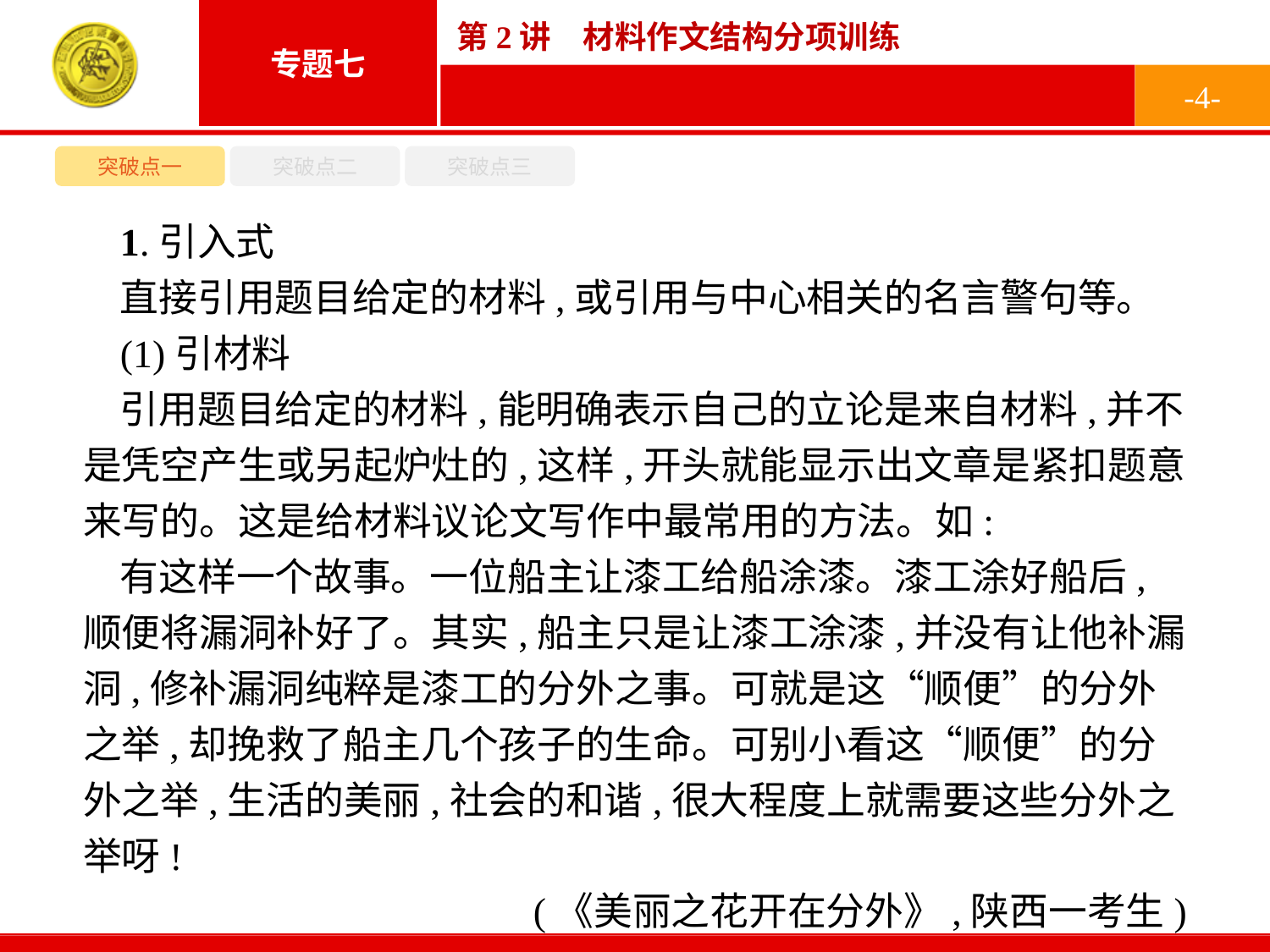

-4-
突破点一
突破点二
突破点三
1.引入式
直接引用题目给定的材料,或引用与中心相关的名言警句等。
(1)引材料
引用题目给定的材料,能明确表示自己的立论是来自材料,并不是凭空产生或另起炉灶的,这样,开头就能显示出文章是紧扣题意来写的。这是给材料议论文写作中最常用的方法。如:
有这样一个故事。一位船主让漆工给船涂漆。漆工涂好船后,顺便将漏洞补好了。其实,船主只是让漆工涂漆,并没有让他补漏洞,修补漏洞纯粹是漆工的分外之事。可就是这“顺便”的分外之举,却挽救了船主几个孩子的生命。可别小看这“顺便”的分外之举,生活的美丽,社会的和谐,很大程度上就需要这些分外之举呀!
(《美丽之花开在分外》,陕西一考生)